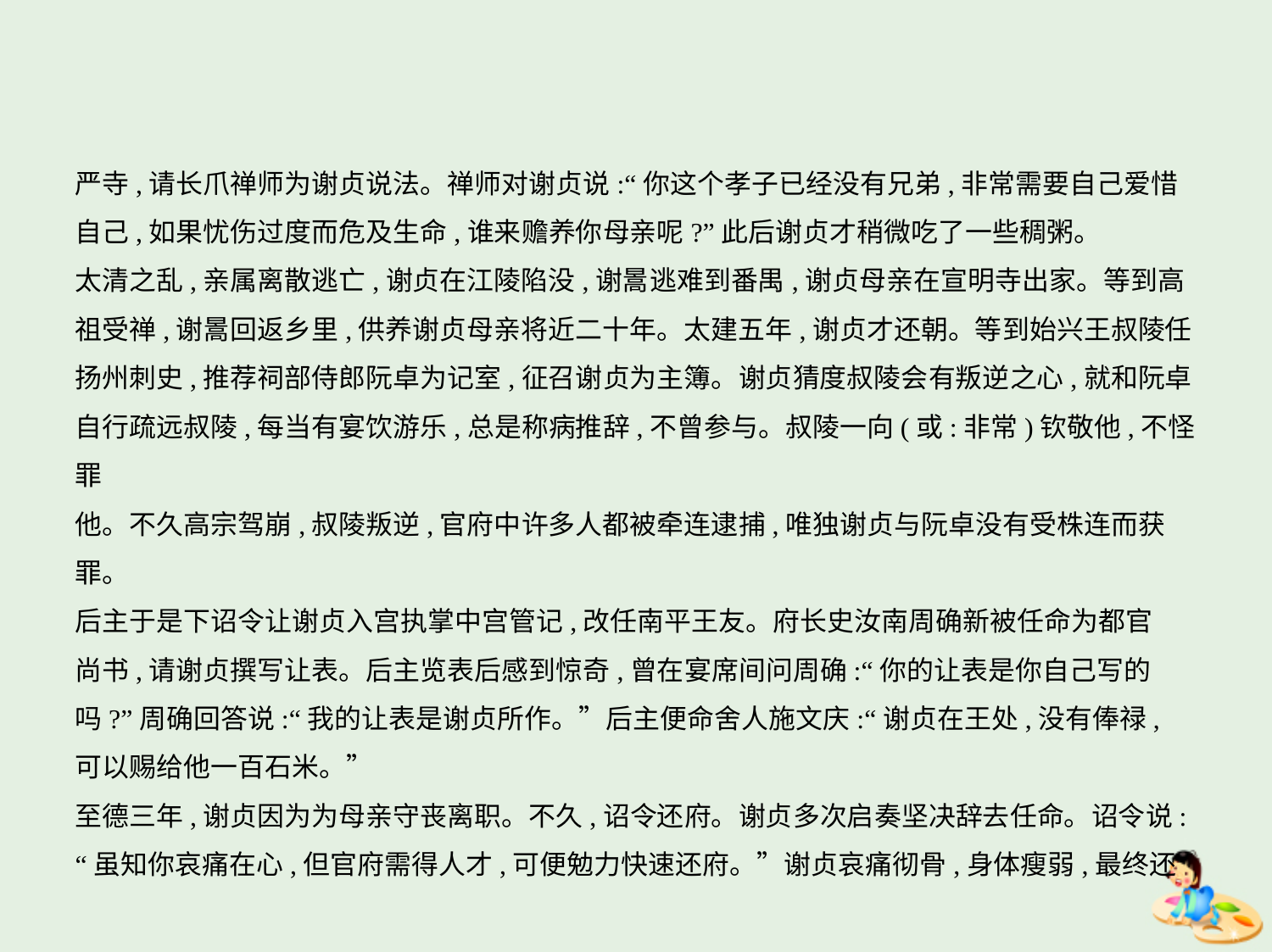

严寺,请长爪禅师为谢贞说法。禅师对谢贞说:“你这个孝子已经没有兄弟,非常需要自己爱惜
自己,如果忧伤过度而危及生命,谁来赡养你母亲呢?”此后谢贞才稍微吃了一些稠粥。
太清之乱,亲属离散逃亡,谢贞在江陵陷没,谢暠逃难到番禺,谢贞母亲在宣明寺出家。等到高
祖受禅,谢暠回返乡里,供养谢贞母亲将近二十年。太建五年,谢贞才还朝。等到始兴王叔陵任
扬州刺史,推荐祠部侍郎阮卓为记室,征召谢贞为主簿。谢贞猜度叔陵会有叛逆之心,就和阮卓
自行疏远叔陵,每当有宴饮游乐,总是称病推辞,不曾参与。叔陵一向(或:非常)钦敬他,不怪罪
他。不久高宗驾崩,叔陵叛逆,官府中许多人都被牵连逮捕,唯独谢贞与阮卓没有受株连而获罪。
后主于是下诏令让谢贞入宫执掌中宫管记,改任南平王友。府长史汝南周确新被任命为都官
尚书,请谢贞撰写让表。后主览表后感到惊奇,曾在宴席间问周确:“你的让表是你自己写的
吗?”周确回答说:“我的让表是谢贞所作。”后主便命舍人施文庆:“谢贞在王处,没有俸禄,
可以赐给他一百石米。”
至德三年,谢贞因为为母亲守丧离职。不久,诏令还府。谢贞多次启奏坚决辞去任命。诏令说:
“虽知你哀痛在心,但官府需得人才,可便勉力快速还府。”谢贞哀痛彻骨,身体瘦弱,最终还